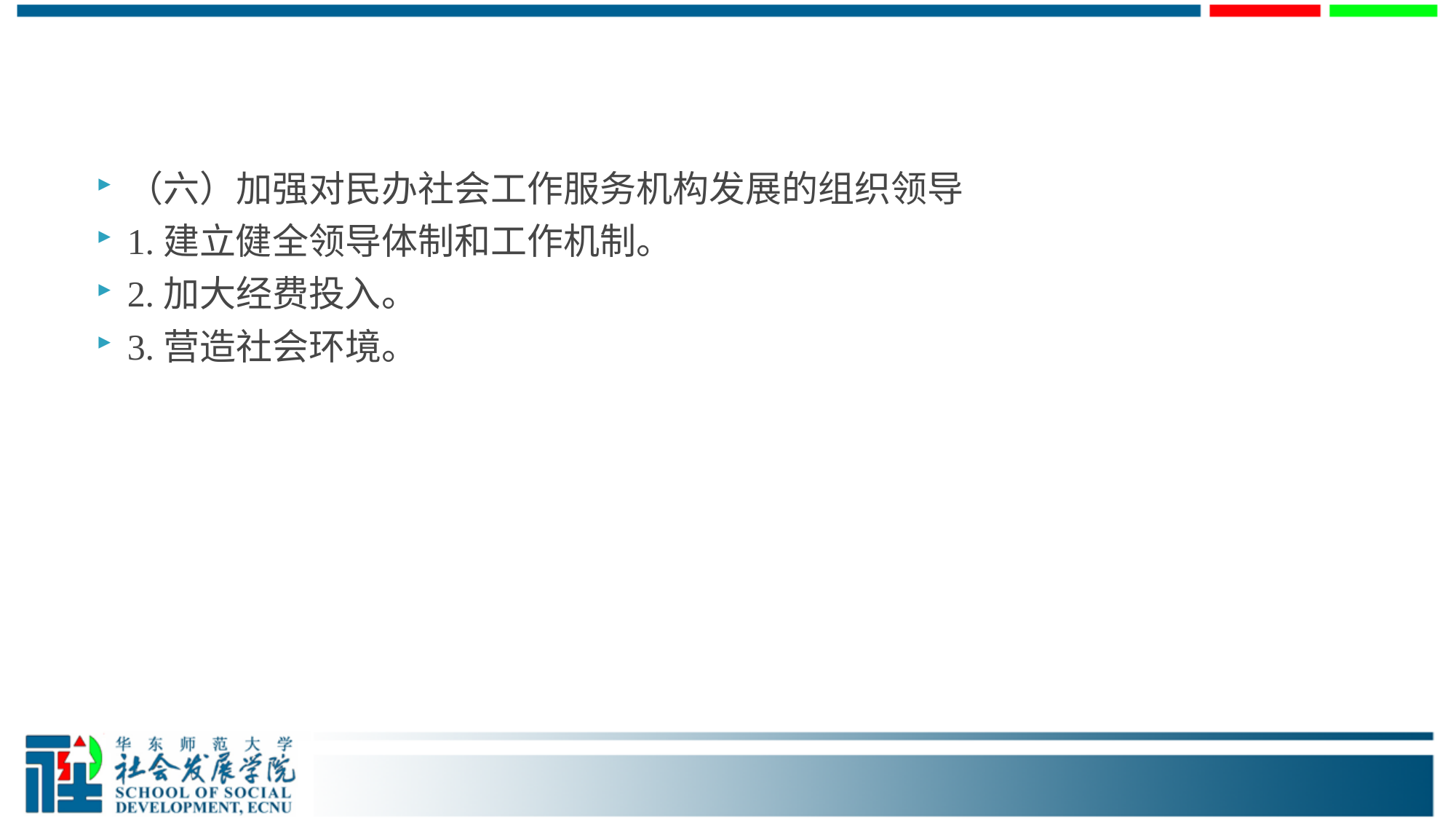

（六）加强对民办社会工作服务机构发展的组织领导
1.建立健全领导体制和工作机制。
2.加大经费投入。
3.营造社会环境。